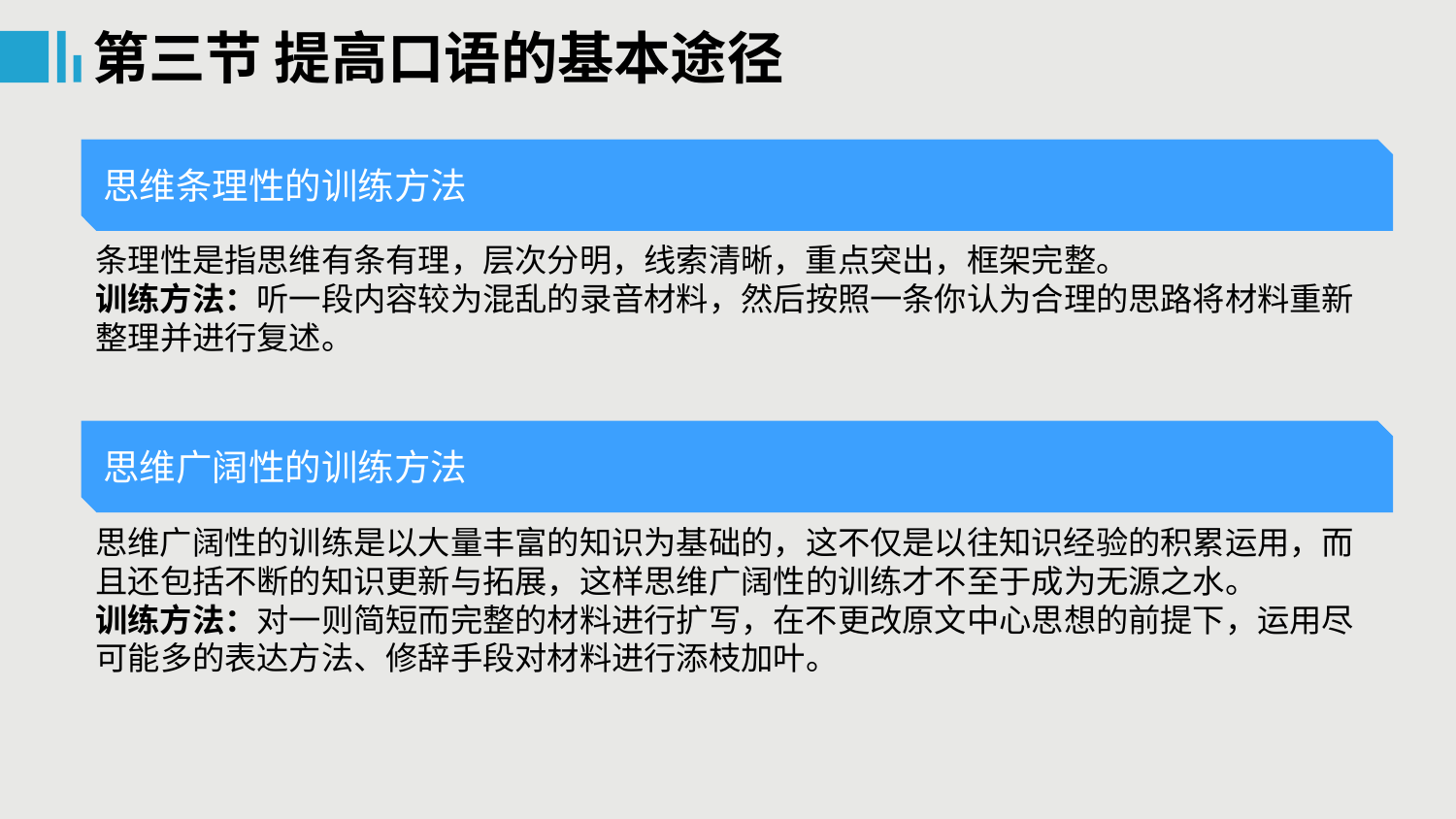

第三节 提高口语的基本途径

思维条理性的训练方法
条理性是指思维有条有理，层次分明，线索清晰，重点突出，框架完整。
训练方法：听一段内容较为混乱的录音材料，然后按照一条你认为合理的思路将材料重新整理并进行复述。
思维广阔性的训练方法
思维广阔性的训练是以大量丰富的知识为基础的，这不仅是以往知识经验的积累运用，而且还包括不断的知识更新与拓展，这样思维广阔性的训练才不至于成为无源之水。
训练方法：对一则简短而完整的材料进行扩写，在不更改原文中心思想的前提下，运用尽可能多的表达方法、修辞手段对材料进行添枝加叶。